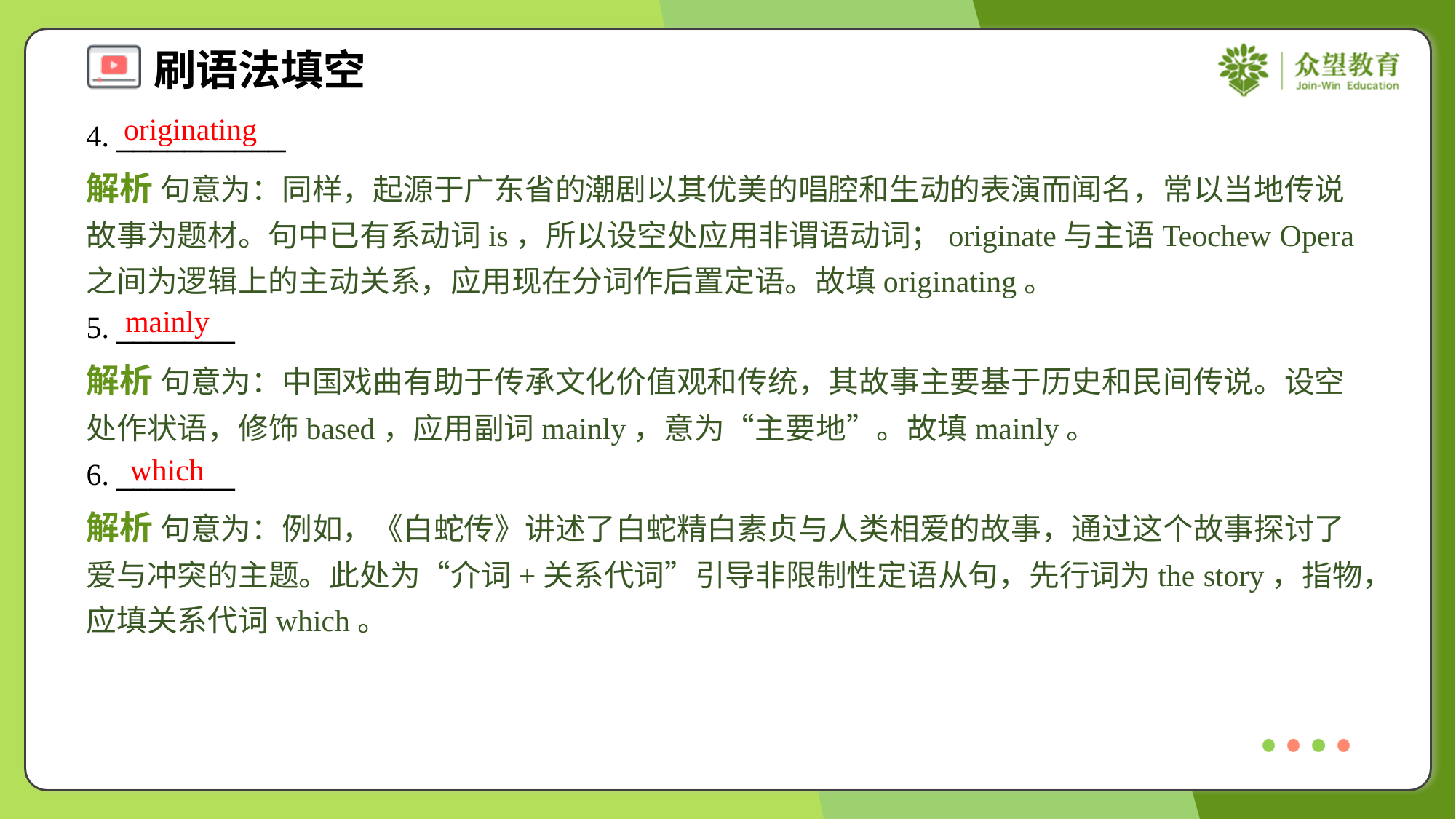

originating
4. __________
解析 句意为：同样，起源于广东省的潮剧以其优美的唱腔和生动的表演而闻名，常以当地传说故事为题材。句中已有系动词is，所以设空处应用非谓语动词；originate与主语Teochew Opera之间为逻辑上的主动关系，应用现在分词作后置定语。故填originating。
mainly
5. _______
解析 句意为：中国戏曲有助于传承文化价值观和传统，其故事主要基于历史和民间传说。设空处作状语，修饰based，应用副词mainly，意为“主要地”。故填mainly。
which
6. _______
解析 句意为：例如，《白蛇传》讲述了白蛇精白素贞与人类相爱的故事，通过这个故事探讨了爱与冲突的主题。此处为“介词+关系代词”引导非限制性定语从句，先行词为the story，指物，应填关系代词which。